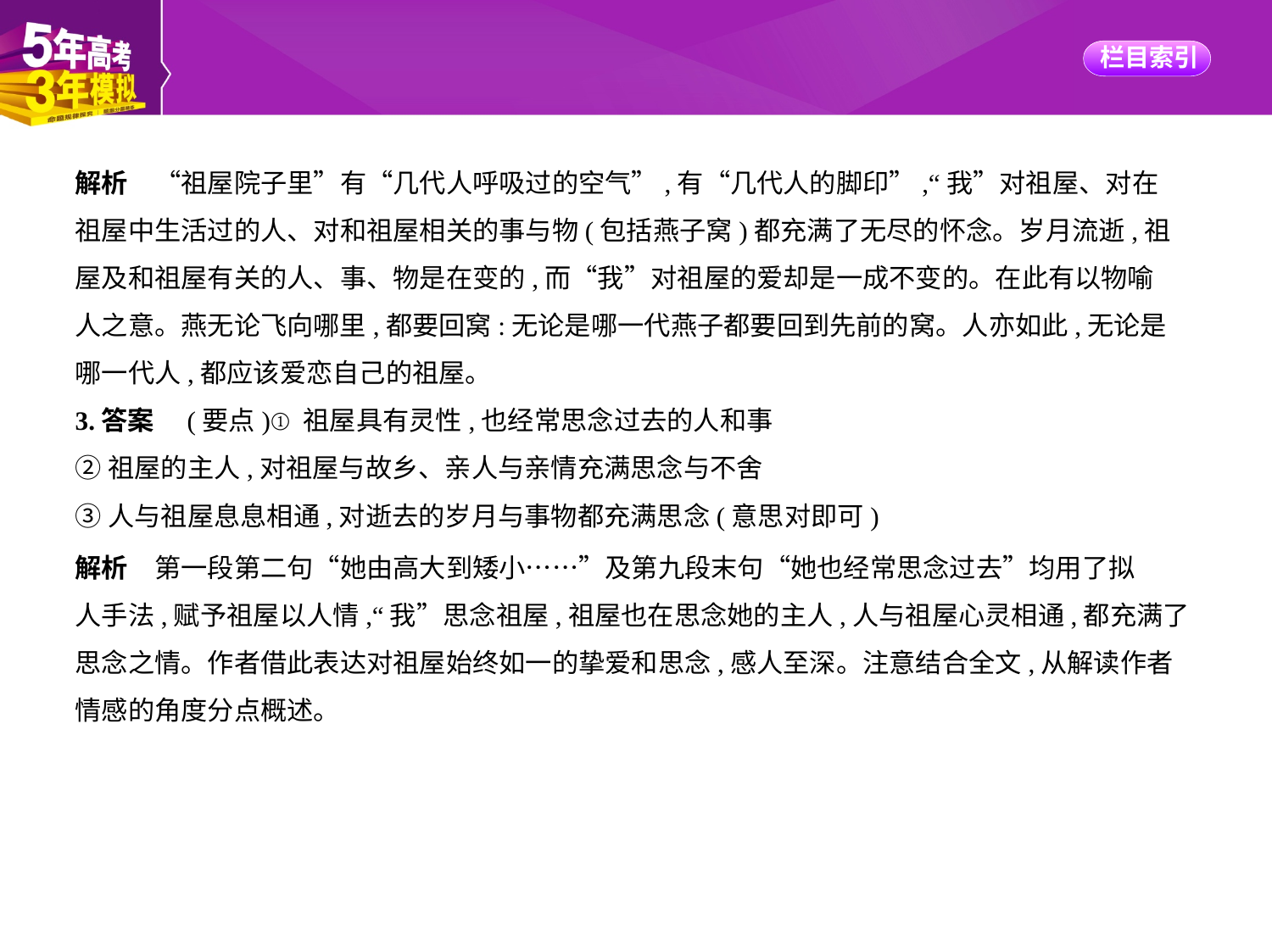

解析　“祖屋院子里”有“几代人呼吸过的空气”,有“几代人的脚印”,“我”对祖屋、对在
祖屋中生活过的人、对和祖屋相关的事与物(包括燕子窝)都充满了无尽的怀念。岁月流逝,祖
屋及和祖屋有关的人、事、物是在变的,而“我”对祖屋的爱却是一成不变的。在此有以物喻
人之意。燕无论飞向哪里,都要回窝:无论是哪一代燕子都要回到先前的窝。人亦如此,无论是
哪一代人,都应该爱恋自己的祖屋。
3.答案　(要点)①祖屋具有灵性,也经常思念过去的人和事
②祖屋的主人,对祖屋与故乡、亲人与亲情充满思念与不舍
③人与祖屋息息相通,对逝去的岁月与事物都充满思念(意思对即可)
解析　第一段第二句“她由高大到矮小……”及第九段末句“她也经常思念过去”均用了拟
人手法,赋予祖屋以人情,“我”思念祖屋,祖屋也在思念她的主人,人与祖屋心灵相通,都充满了
思念之情。作者借此表达对祖屋始终如一的挚爱和思念,感人至深。注意结合全文,从解读作者
情感的角度分点概述。